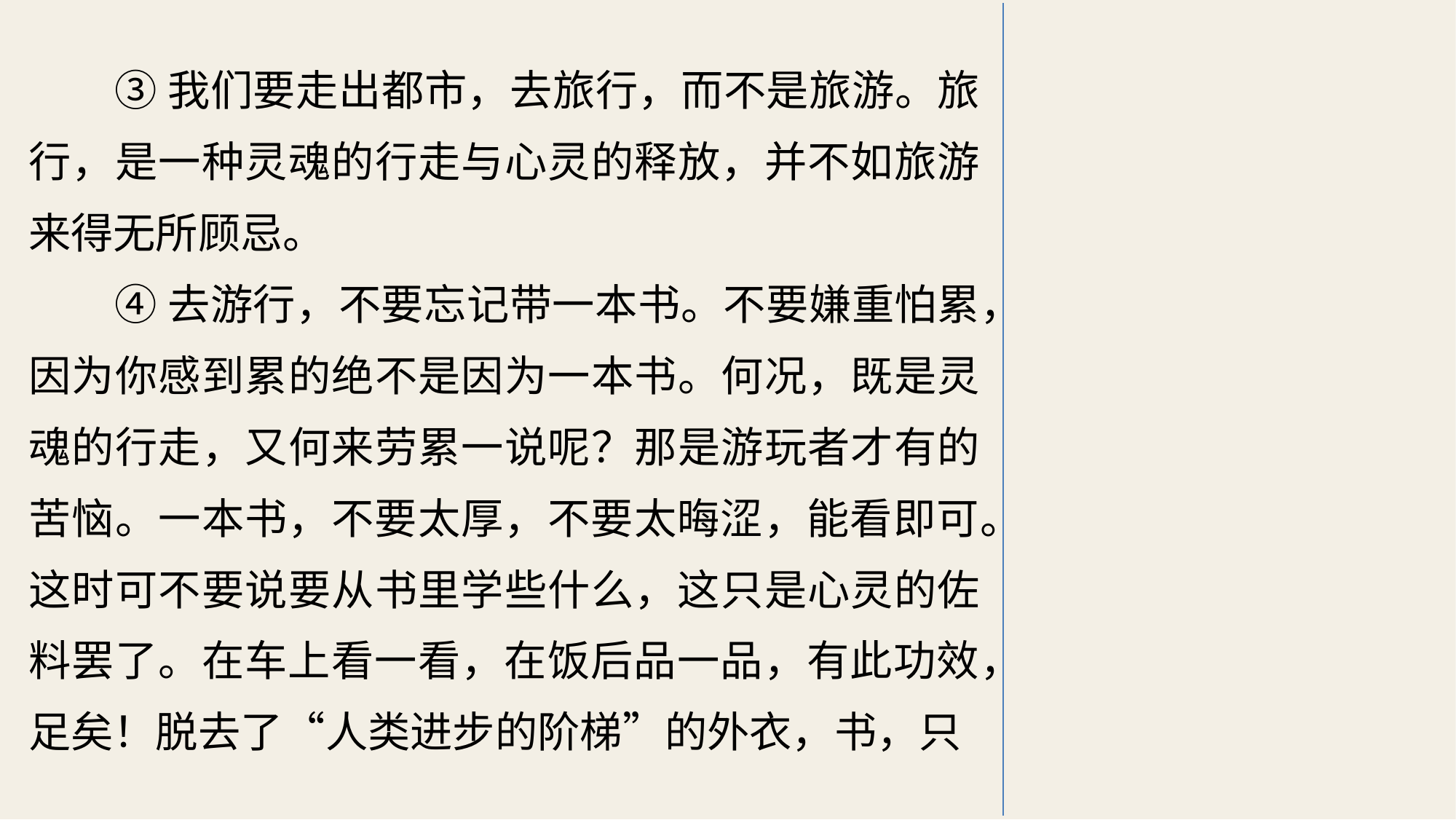

③我们要走出都市，去旅行，而不是旅游。旅行，是一种灵魂的行走与心灵的释放，并不如旅游来得无所顾忌。
④去游行，不要忘记带一本书。不要嫌重怕累，因为你感到累的绝不是因为一本书。何况，既是灵魂的行走，又何来劳累一说呢？那是游玩者才有的苦恼。一本书，不要太厚，不要太晦涩，能看即可。这时可不要说要从书里学些什么，这只是心灵的佐料罢了。在车上看一看，在饭后品一品，有此功效，足矣！脱去了“人类进步的阶梯”的外衣，书，只